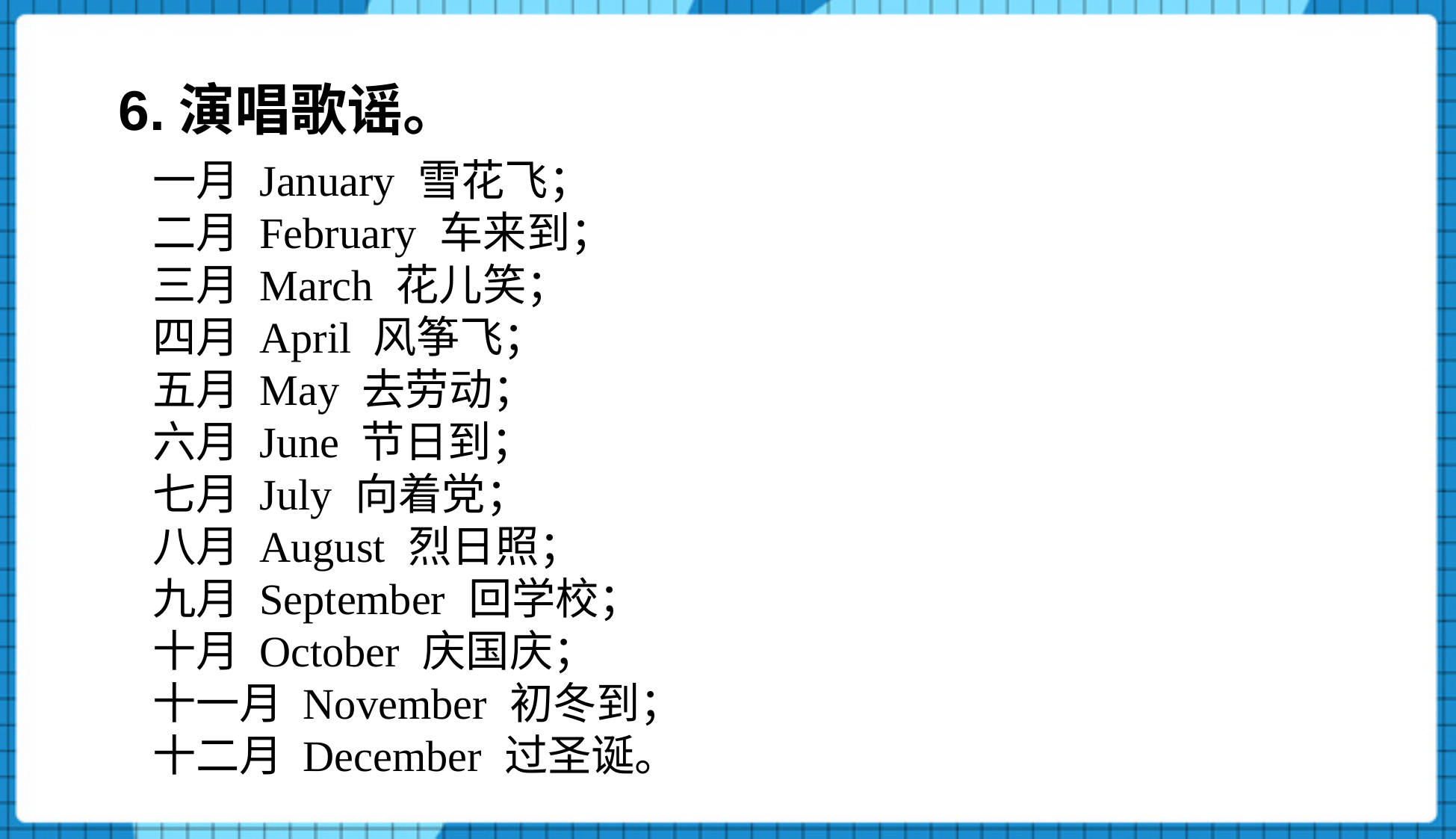

6.演唱歌谣。
一月 January 雪花飞；
二月 February 车来到；
三月 March 花儿笑；
四月 April 风筝飞；
五月 May 去劳动；
六月 June 节日到；
七月 July 向着党；
八月 August 烈日照；
九月 September 回学校；
十月 October 庆国庆；
十一月 November 初冬到；
十二月 December 过圣诞。